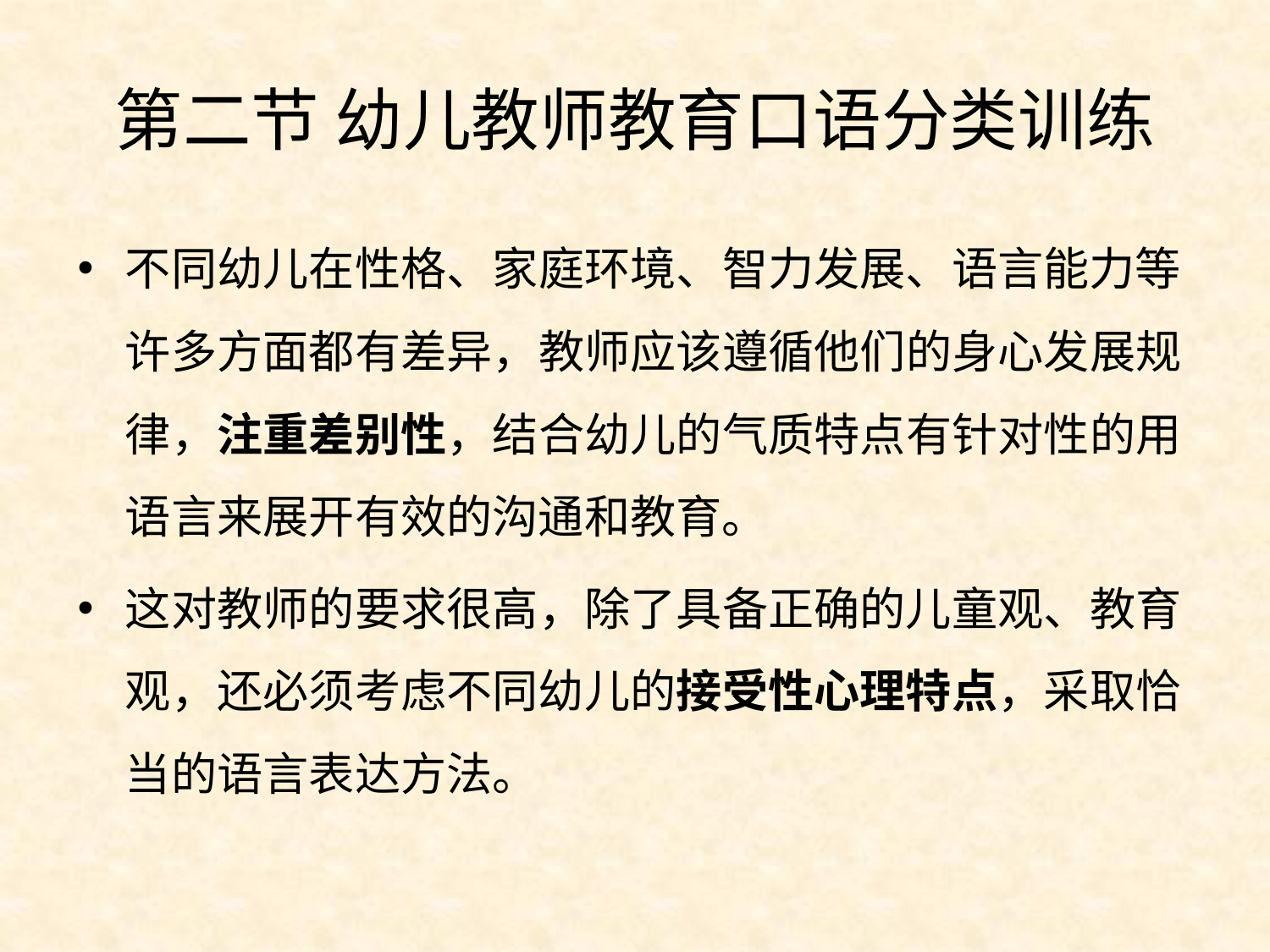

# 第二节 幼儿教师教育口语分类训练
不同幼儿在性格、家庭环境、智力发展、语言能力等许多方面都有差异，教师应该遵循他们的身心发展规律，注重差别性，结合幼儿的气质特点有针对性的用语言来展开有效的沟通和教育。
这对教师的要求很高，除了具备正确的儿童观、教育观，还必须考虑不同幼儿的接受性心理特点，采取恰当的语言表达方法。